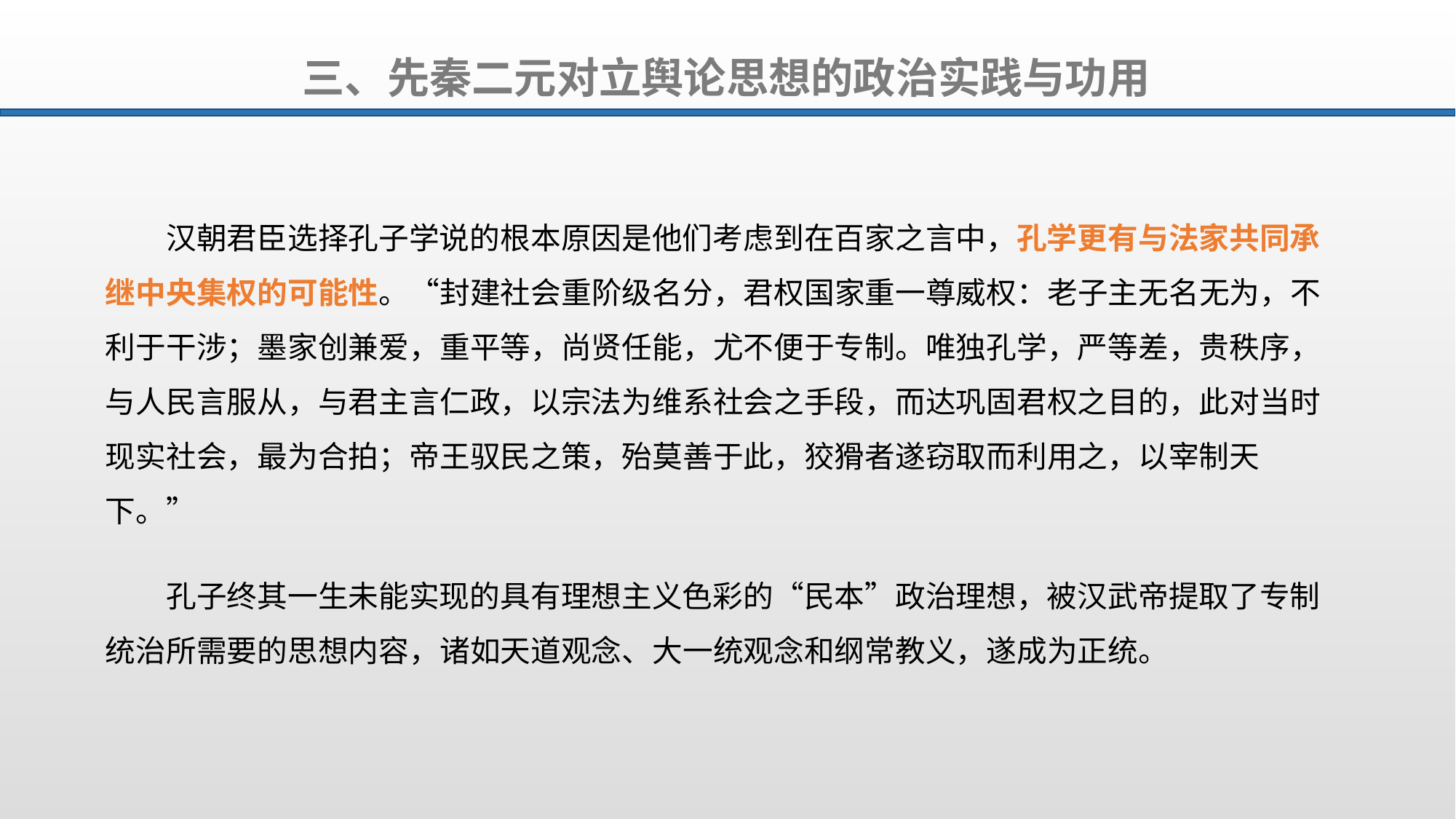

三、先秦二元对立舆论思想的政治实践与功用

汉朝君臣选择孔子学说的根本原因是他们考虑到在百家之言中，孔学更有与法家共同承继中央集权的可能性。“封建社会重阶级名分，君权国家重一尊威权：老子主无名无为，不利于干涉；墨家创兼爱，重平等，尚贤任能，尤不便于专制。唯独孔学，严等差，贵秩序，与人民言服从，与君主言仁政，以宗法为维系社会之手段，而达巩固君权之目的，此对当时现实社会，最为合拍；帝王驭民之策，殆莫善于此，狡猾者遂窃取而利用之，以宰制天下。”
孔子终其一生未能实现的具有理想主义色彩的“民本”政治理想，被汉武帝提取了专制统治所需要的思想内容，诸如天道观念、大一统观念和纲常教义，遂成为正统。